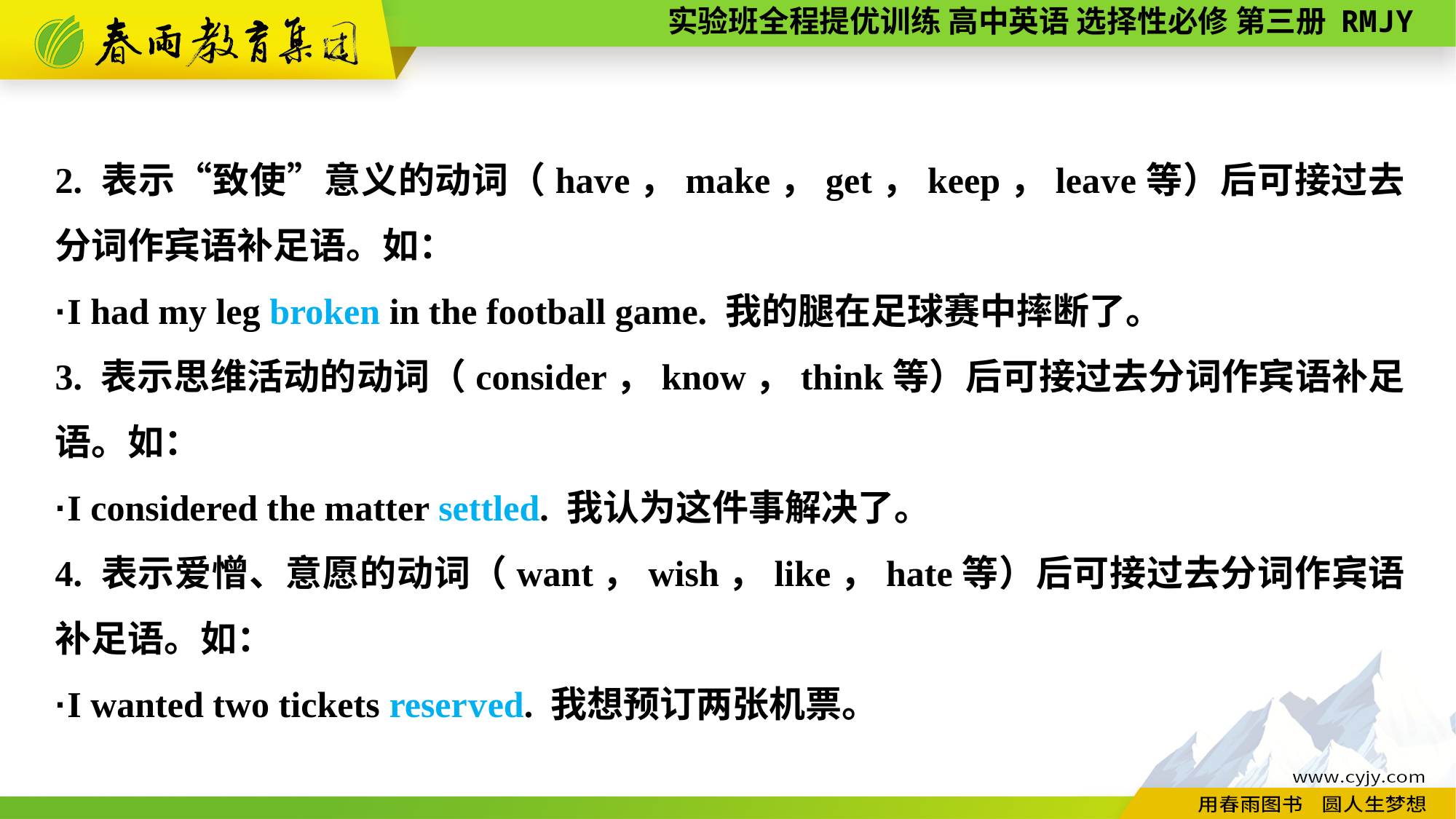

2. 表示“致使”意义的动词（have，make，get，keep，leave等）后可接过去分词作宾语补足语。如：
·I had my leg broken in the football game. 我的腿在足球赛中摔断了。
3. 表示思维活动的动词（consider，know，think等）后可接过去分词作宾语补足语。如：
·I considered the matter settled. 我认为这件事解决了。
4. 表示爱憎、意愿的动词（want，wish，like，hate等）后可接过去分词作宾语补足语。如：
·I wanted two tickets reserved. 我想预订两张机票。